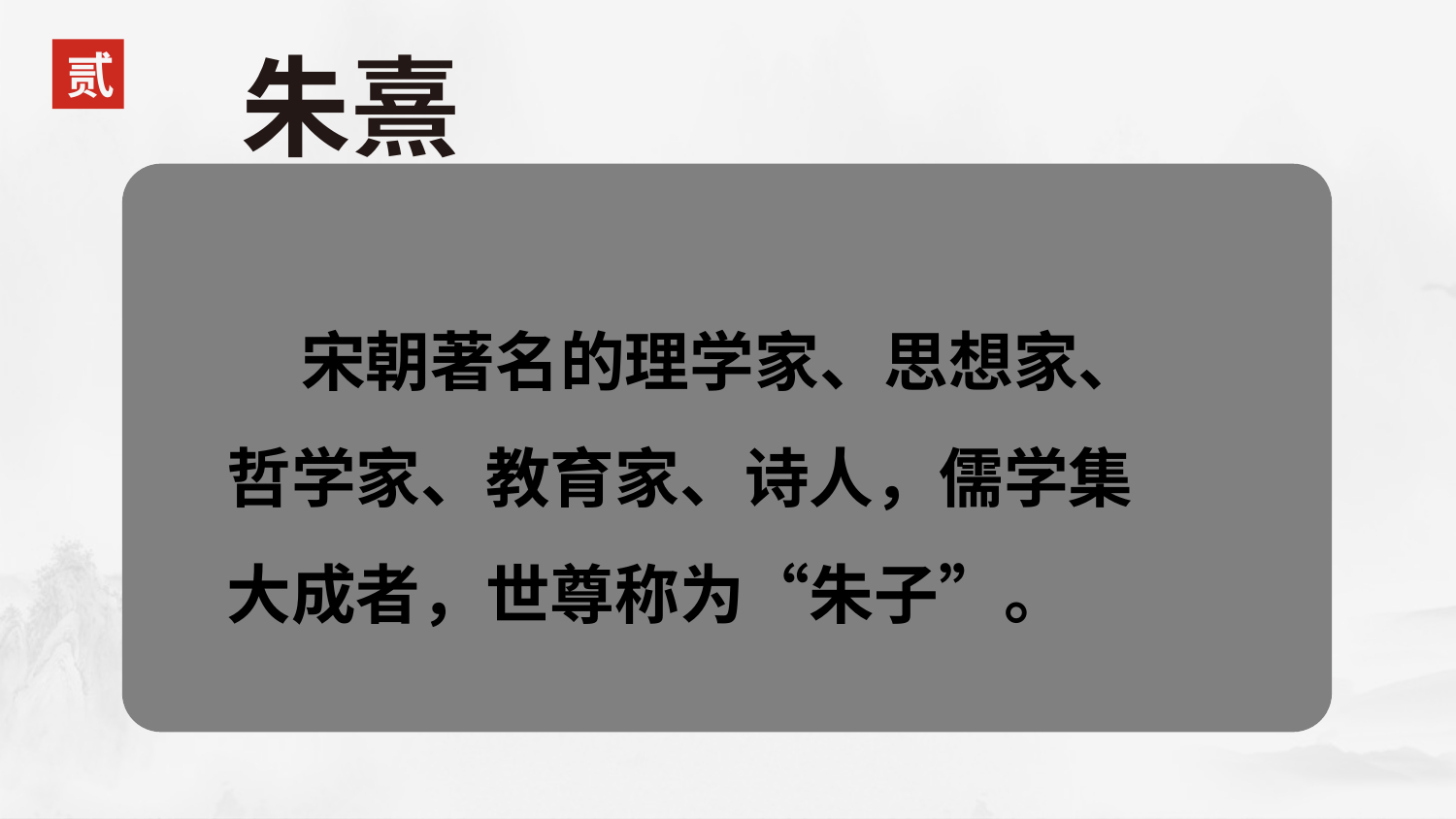

朱熹
贰

    宋朝著名的理学家、思想家、哲学家、教育家、诗人，儒学集大成者，世尊称为“朱子”。